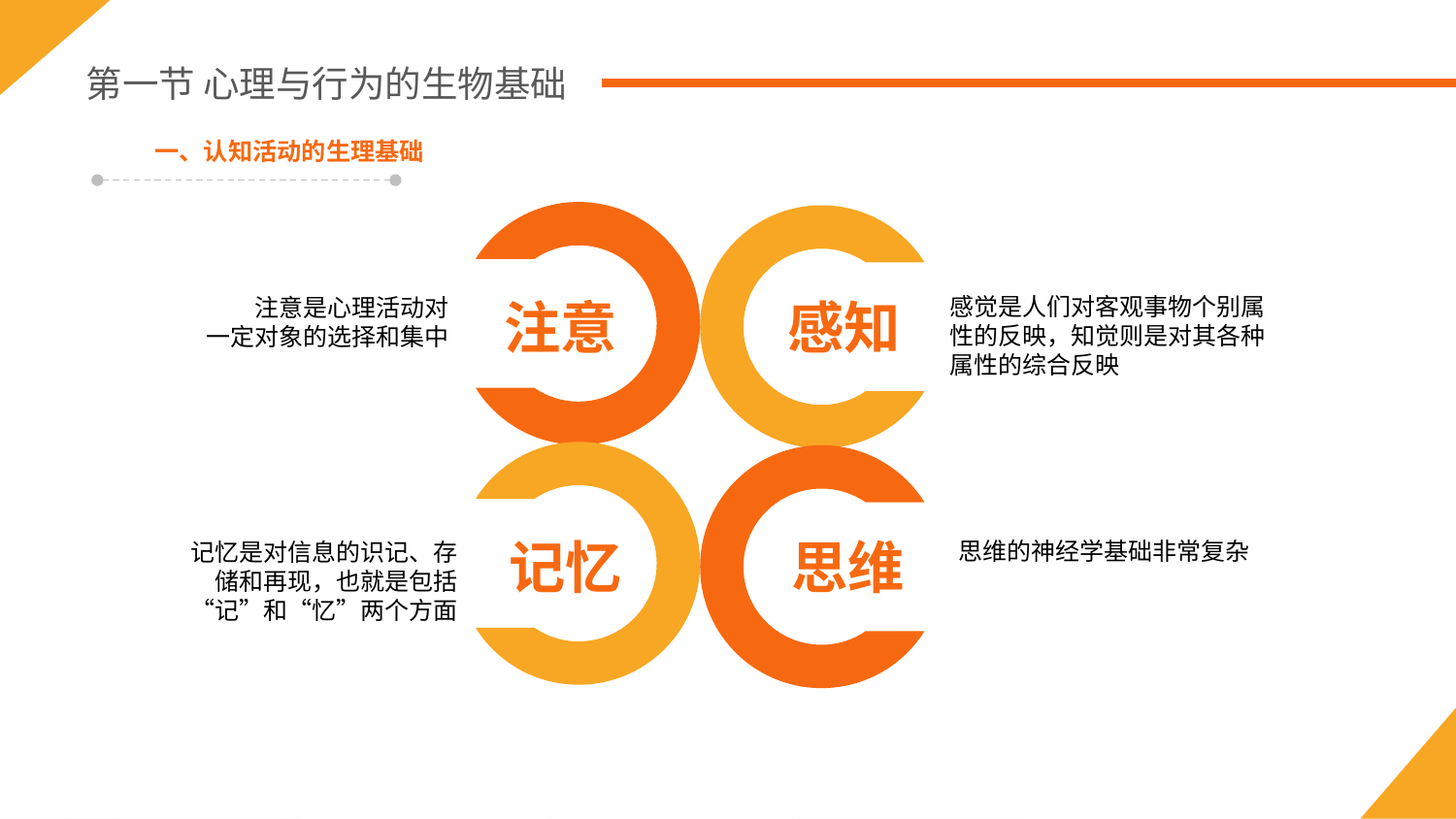

第一节 心理与行为的生物基础

一、认知活动的生理基础

感觉是人们对客观事物个别属性的反映，知觉则是对其各种属性的综合反映
注意是心理活动对
一定对象的选择和集中
注意
感知

思维的神经学基础非常复杂
记忆是对信息的识记、存储和再现，也就是包括“记”和“忆”两个方面
记忆
思维